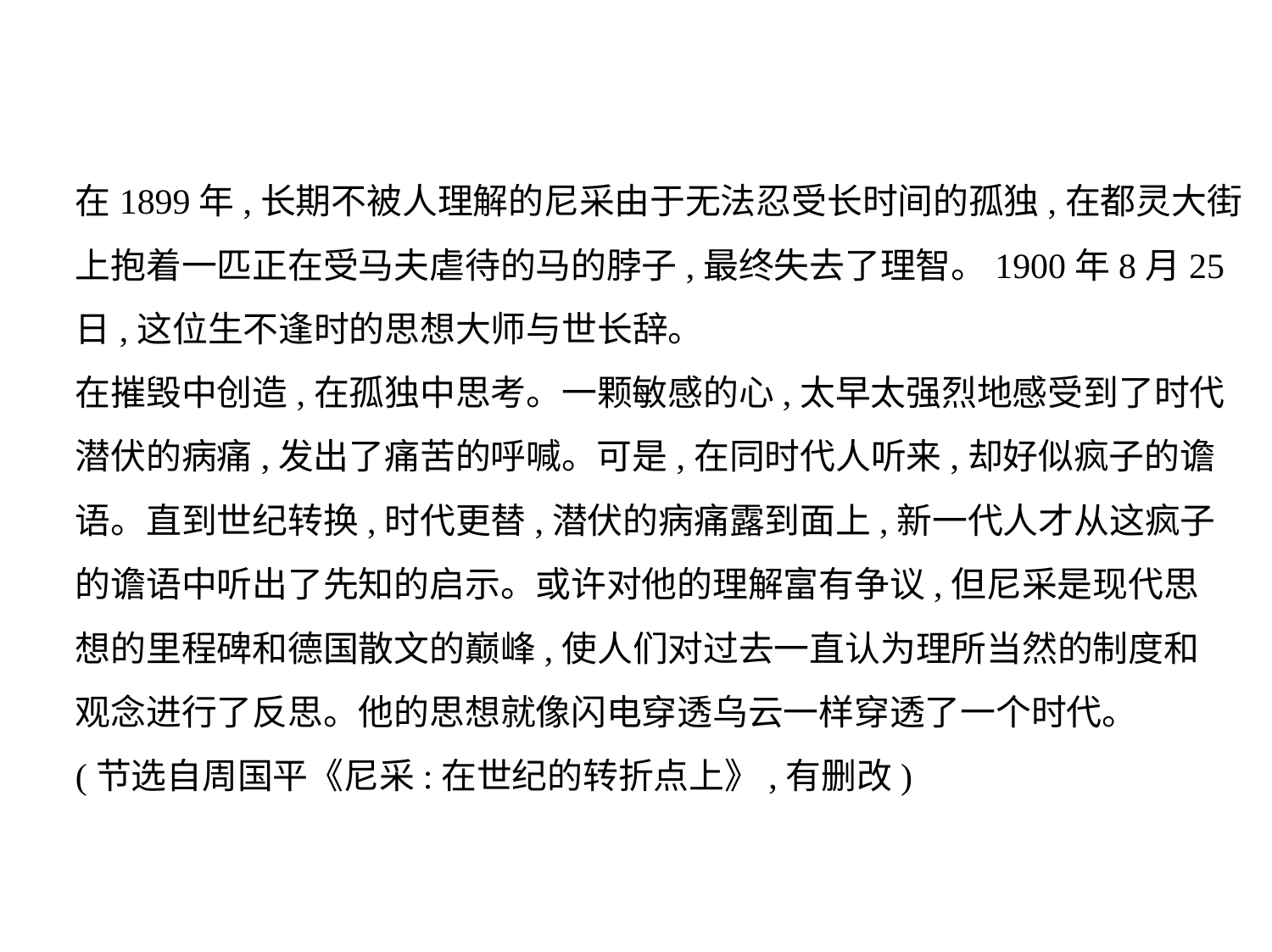

在1899年,长期不被人理解的尼采由于无法忍受长时间的孤独,在都灵大街
上抱着一匹正在受马夫虐待的马的脖子,最终失去了理智。1900年8月25
日,这位生不逢时的思想大师与世长辞。
在摧毁中创造,在孤独中思考。一颗敏感的心,太早太强烈地感受到了时代
潜伏的病痛,发出了痛苦的呼喊。可是,在同时代人听来,却好似疯子的谵
语。直到世纪转换,时代更替,潜伏的病痛露到面上,新一代人才从这疯子
的谵语中听出了先知的启示。或许对他的理解富有争议,但尼采是现代思
想的里程碑和德国散文的巅峰,使人们对过去一直认为理所当然的制度和
观念进行了反思。他的思想就像闪电穿透乌云一样穿透了一个时代。
(节选自周国平《尼采:在世纪的转折点上》,有删改)